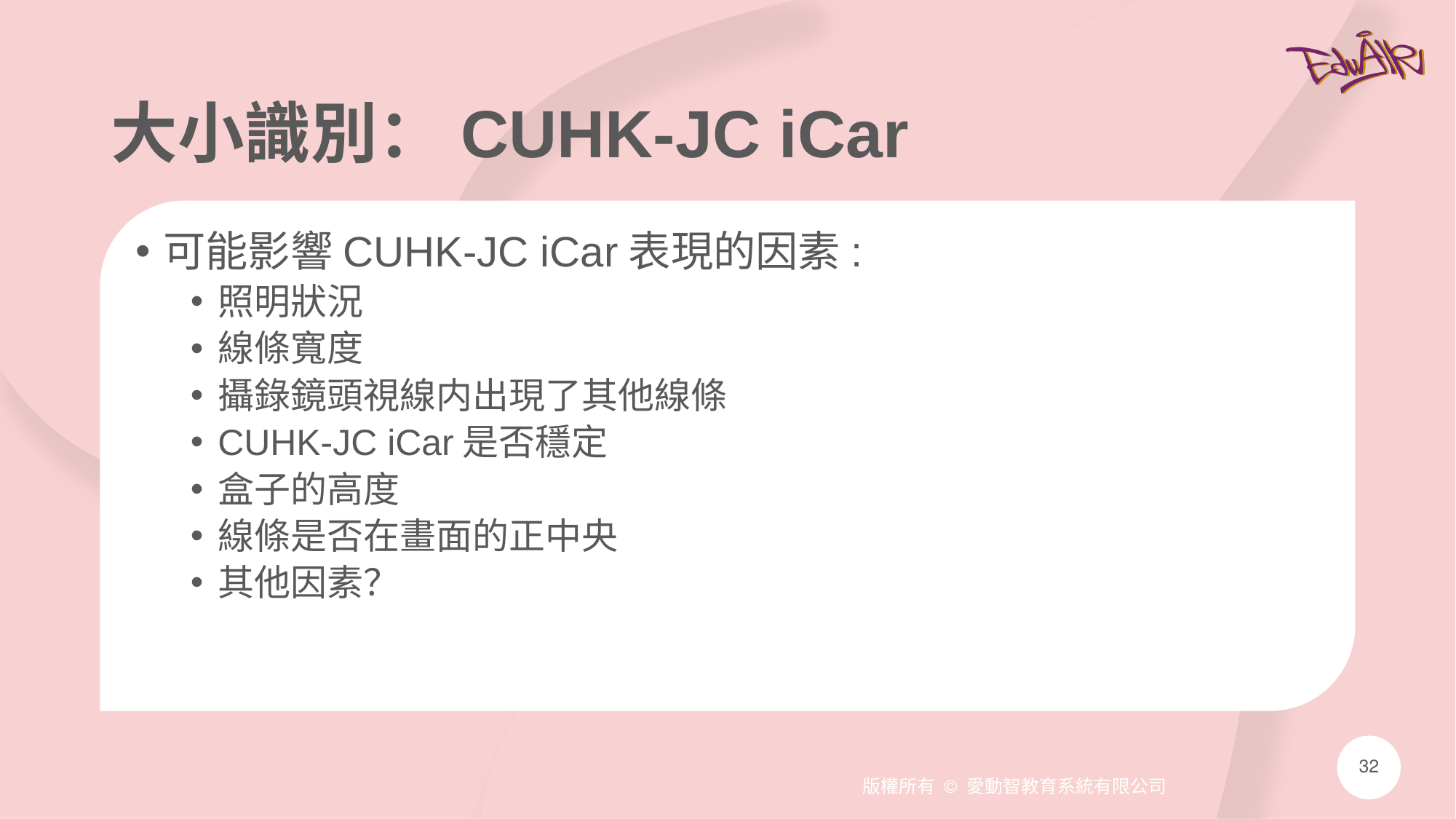

# 大小識別：CUHK-JC iCar
可能影響CUHK-JC iCar表現的因素:
照明狀況
線條寬度
攝錄鏡頭視線内出現了其他線條
CUHK-JC iCar是否穩定
盒子的高度
線條是否在畫面的正中央
其他因素？
32